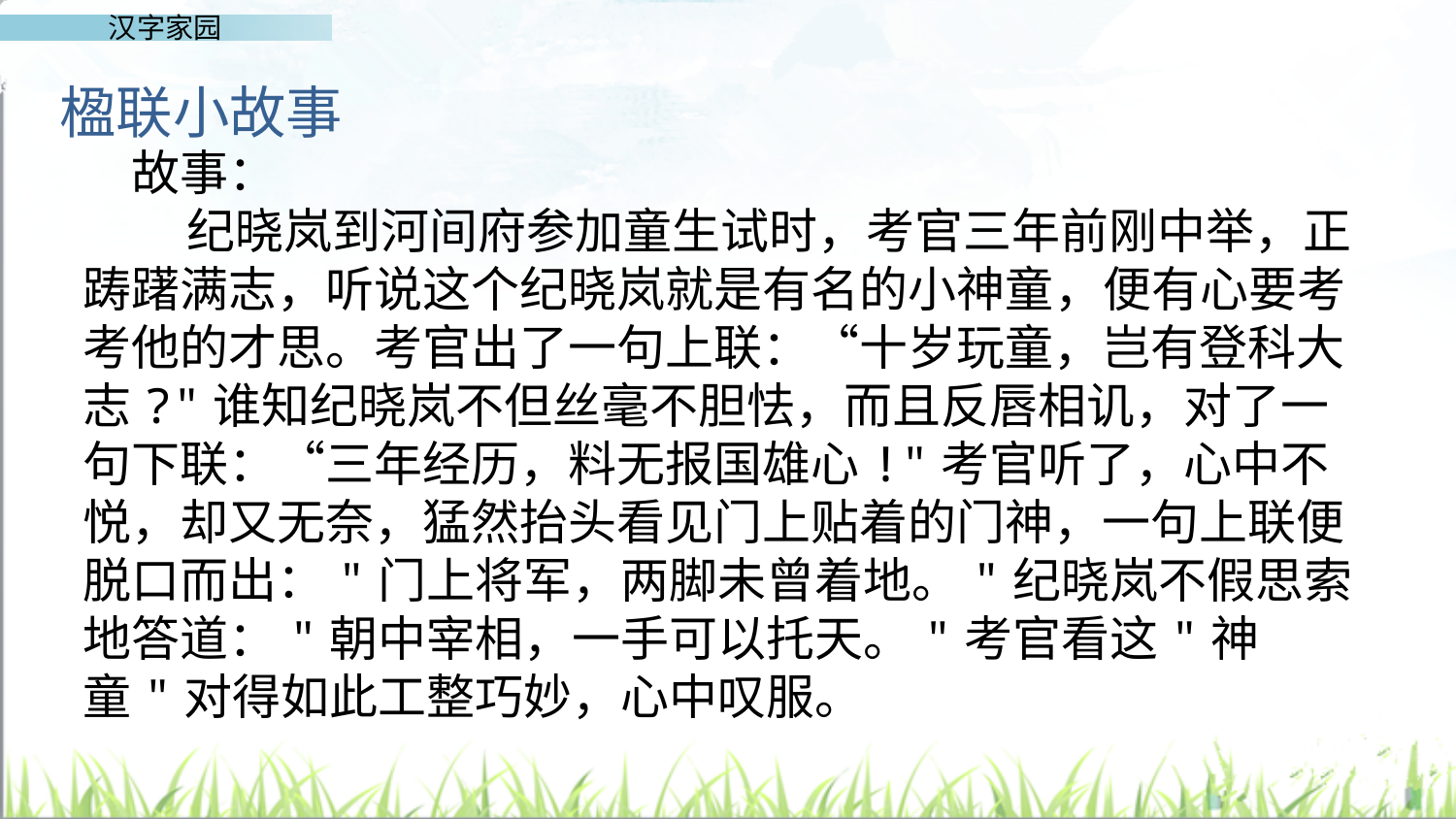

楹联小故事
故事：
    纪晓岚到河间府参加童生试时，考官三年前刚中举，正踌躇满志，听说这个纪晓岚就是有名的小神童，便有心要考考他的才思。考官出了一句上联：“十岁玩童，岂有登科大志?"谁知纪晓岚不但丝毫不胆怯，而且反唇相讥，对了一句下联：“三年经历，料无报国雄心!"考官听了，心中不悦，却又无奈，猛然抬头看见门上贴着的门神，一句上联便脱口而出："门上将军，两脚未曾着地。"纪晓岚不假思索地答道："朝中宰相，一手可以托天。"考官看这"神童"对得如此工整巧妙，心中叹服。